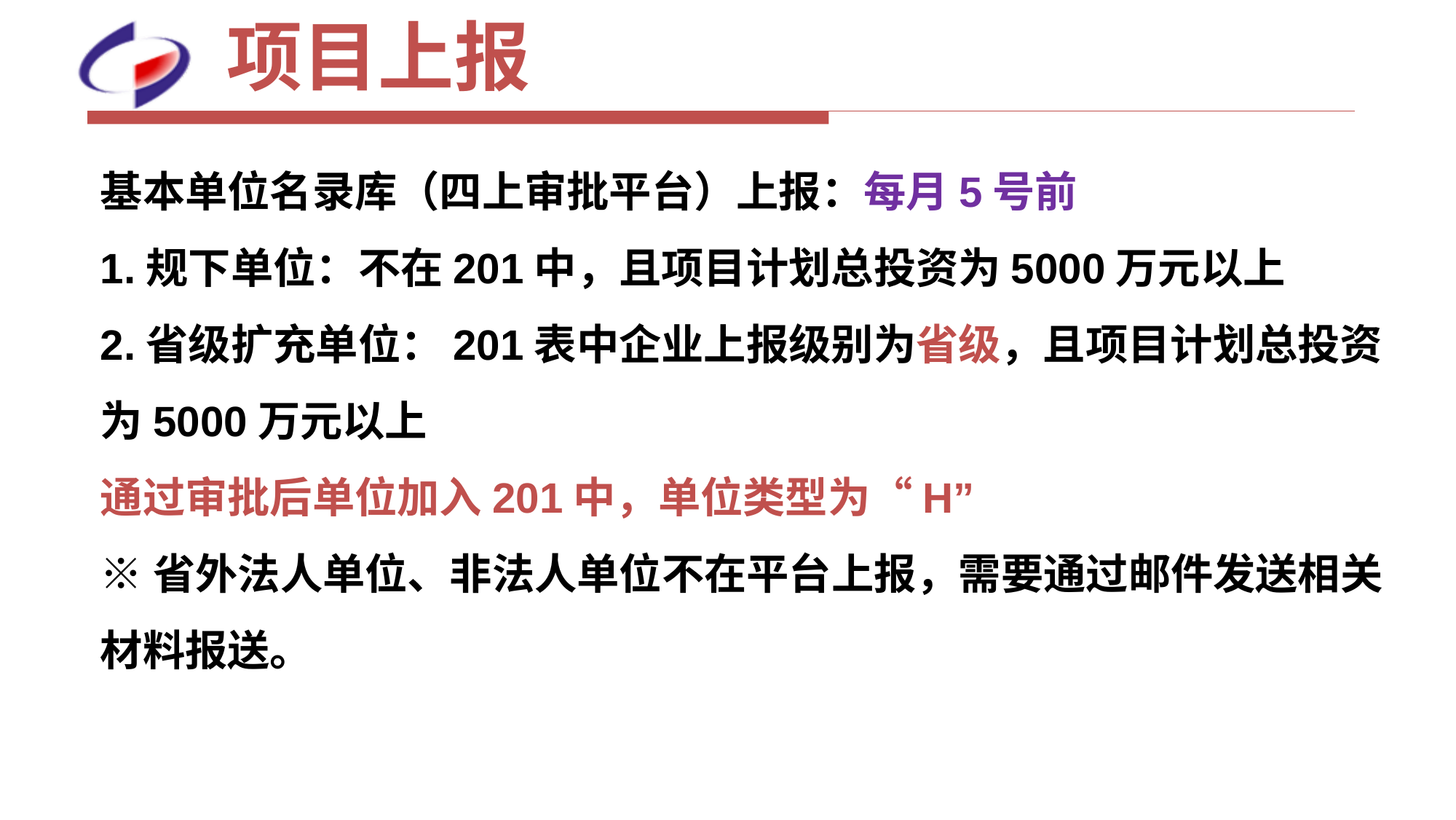

# 项目上报

基本单位名录库（四上审批平台）上报：每月5号前
1.规下单位：不在201中，且项目计划总投资为5000万元以上
2.省级扩充单位：201表中企业上报级别为省级，且项目计划总投资为5000万元以上
通过审批后单位加入201中，单位类型为“H”
※省外法人单位、非法人单位不在平台上报，需要通过邮件发送相关材料报送。